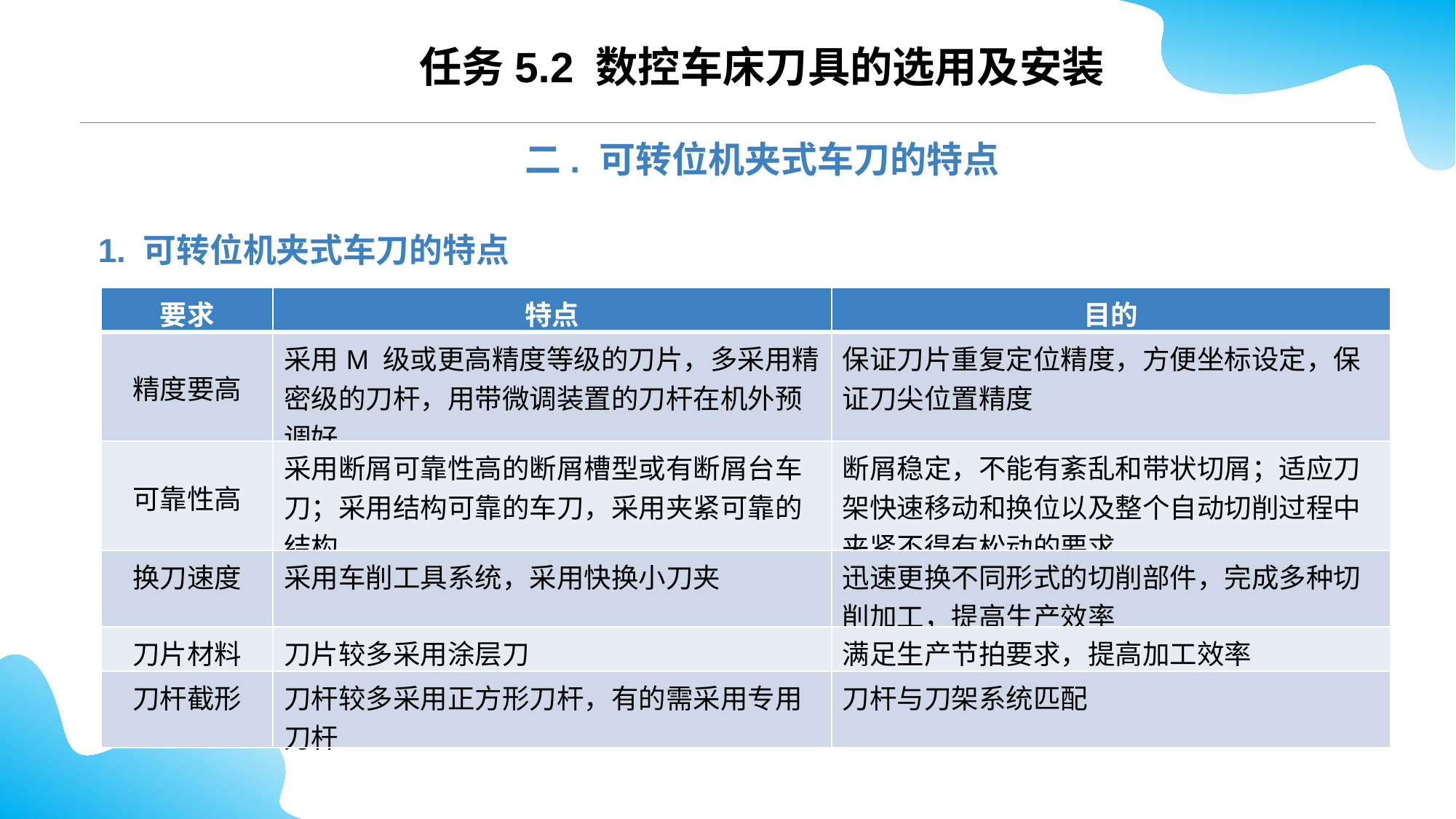

任务5.2 数控车床刀具的选用及安装
二. 可转位机夹式车刀的特点
1. 可转位机夹式车刀的特点
| 要求 | 特点 | 目的 |
| --- | --- | --- |
| 精度要高 | 采用M 级或更高精度等级的刀片，多采用精密级的刀杆，用带微调装置的刀杆在机外预调好 | 保证刀片重复定位精度，方便坐标设定，保证刀尖位置精度 |
| 可靠性高 | 采用断屑可靠性高的断屑槽型或有断屑台车刀；采用结构可靠的车刀，采用夹紧可靠的结构 | 断屑稳定，不能有紊乱和带状切屑；适应刀架快速移动和换位以及整个自动切削过程中夹紧不得有松动的要求 |
| 换刀速度 | 采用车削工具系统，采用快换小刀夹 | 迅速更换不同形式的切削部件，完成多种切削加工，提高生产效率 |
| 刀片材料 | 刀片较多采用涂层刀 | 满足生产节拍要求，提高加工效率 |
| 刀杆截形 | 刀杆较多采用正方形刀杆，有的需采用专用刀杆 | 刀杆与刀架系统匹配 |